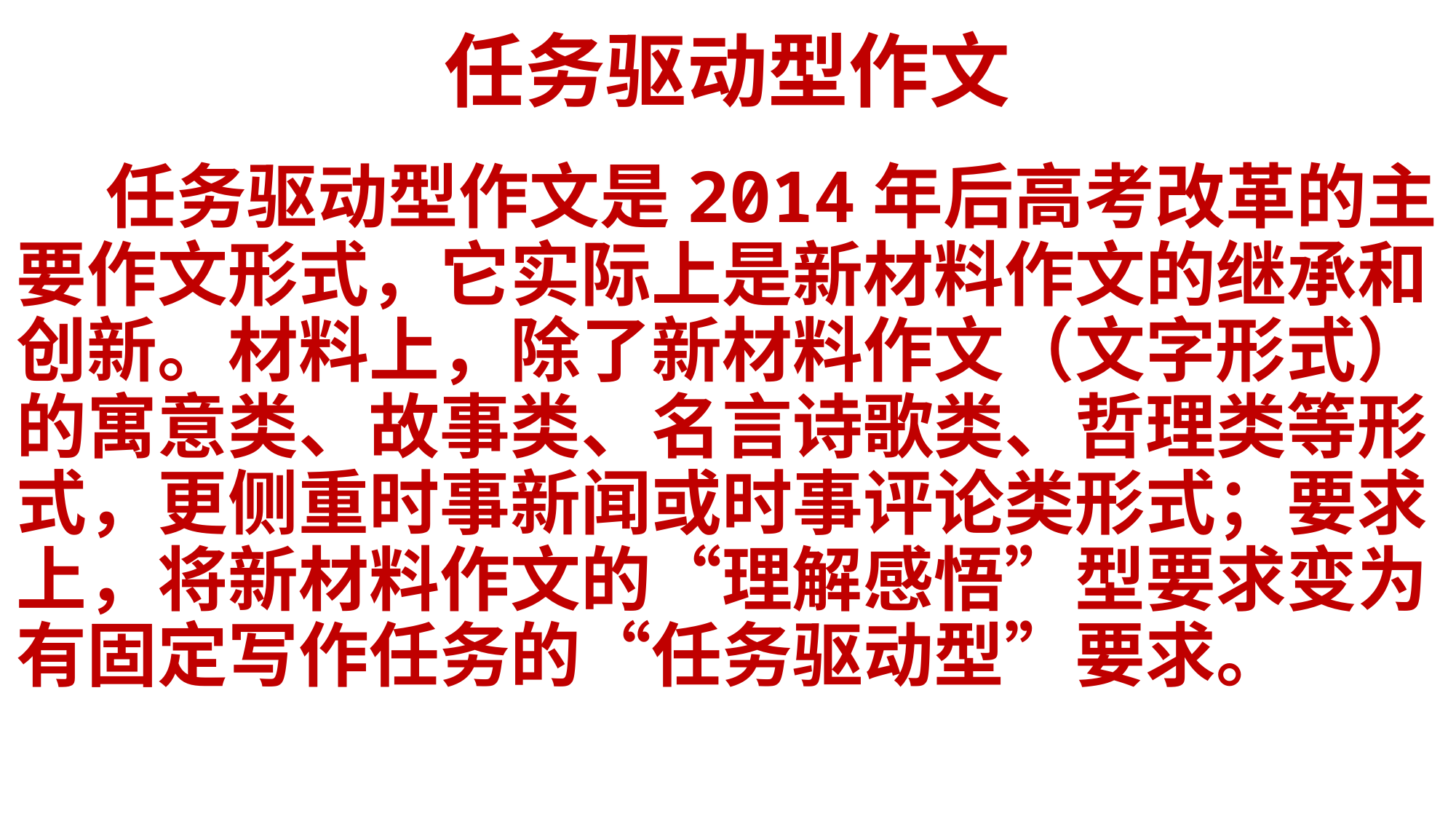

# 任务驱动型作文
    任务驱动型作文是2014年后高考改革的主要作文形式，它实际上是新材料作文的继承和创新。材料上，除了新材料作文（文字形式）的寓意类、故事类、名言诗歌类、哲理类等形式，更侧重时事新闻或时事评论类形式；要求上，将新材料作文的“理解感悟”型要求变为有固定写作任务的“任务驱动型”要求。